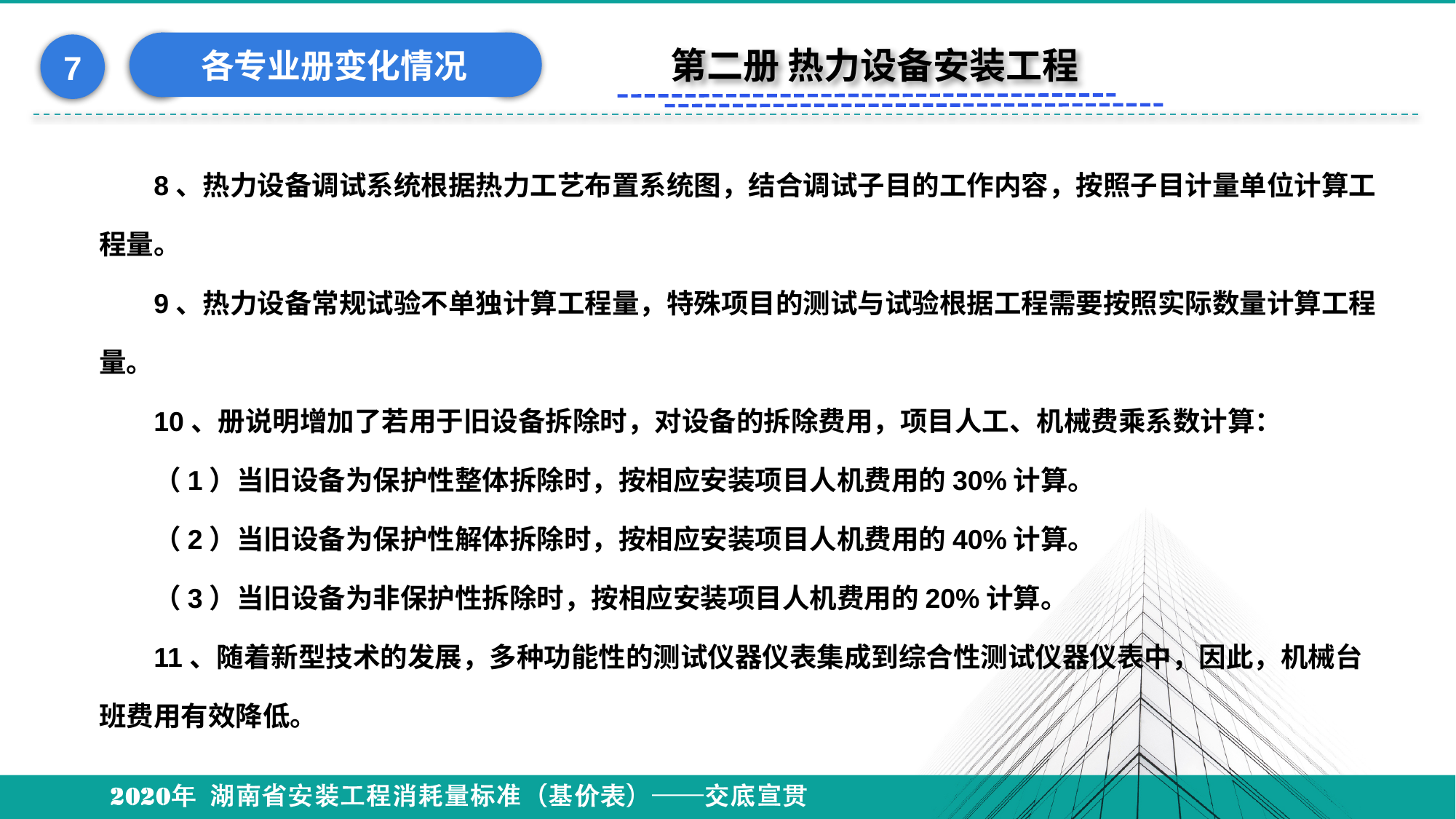

各专业册变化情况

7
第二册 热力设备安装工程
#
8、热力设备调试系统根据热力工艺布置系统图，结合调试子目的工作内容，按照子目计量单位计算工程量。
9、热力设备常规试验不单独计算工程量，特殊项目的测试与试验根据工程需要按照实际数量计算工程量。
10、册说明增加了若用于旧设备拆除时，对设备的拆除费用，项目人工、机械费乘系数计算：
（1）当旧设备为保护性整体拆除时，按相应安装项目人机费用的30%计算。
（2）当旧设备为保护性解体拆除时，按相应安装项目人机费用的40%计算。
（3）当旧设备为非保护性拆除时，按相应安装项目人机费用的20%计算。
11、随着新型技术的发展，多种功能性的测试仪器仪表集成到综合性测试仪器仪表中，因此，机械台班费用有效降低。